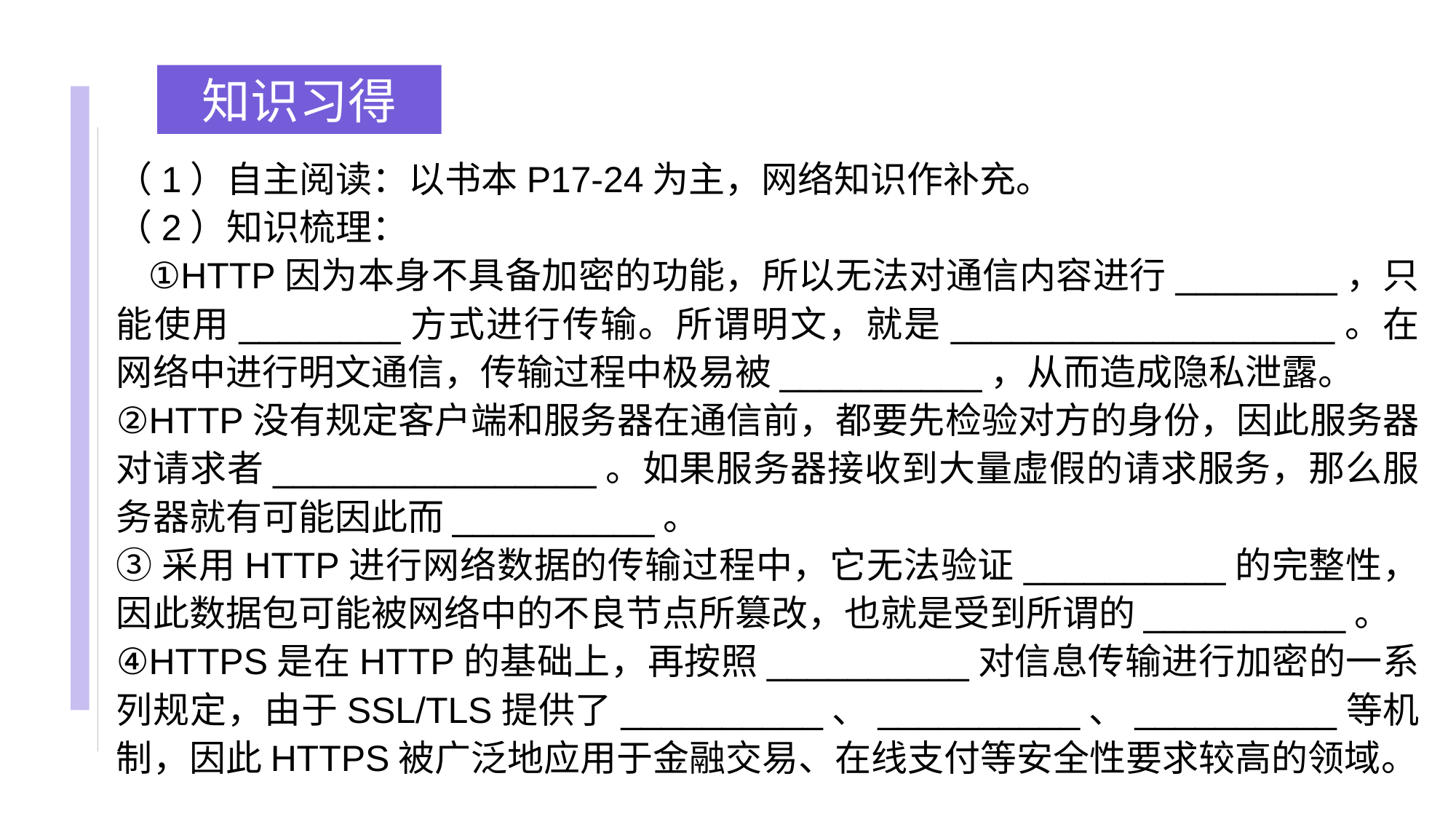

知识习得

（1）自主阅读：以书本P17-24为主，网络知识作补充。
（2）知识梳理：
   ①HTTP因为本身不具备加密的功能，所以无法对通信内容进行________，只能使用________方式进行传输。所谓明文，就是___________________。在网络中进行明文通信，传输过程中极易被__________，从而造成隐私泄露。
②HTTP没有规定客户端和服务器在通信前，都要先检验对方的身份，因此服务器对请求者________________。如果服务器接收到大量虚假的请求服务，那么服务器就有可能因此而__________。
③采用HTTP进行网络数据的传输过程中，它无法验证__________的完整性，因此数据包可能被网络中的不良节点所篡改，也就是受到所谓的__________。
④HTTPS是在HTTP的基础上，再按照__________对信息传输进行加密的一系列规定，由于SSL/TLS提供了__________、__________、__________等机制，因此HTTPS被广泛地应用于金融交易、在线支付等安全性要求较高的领域。